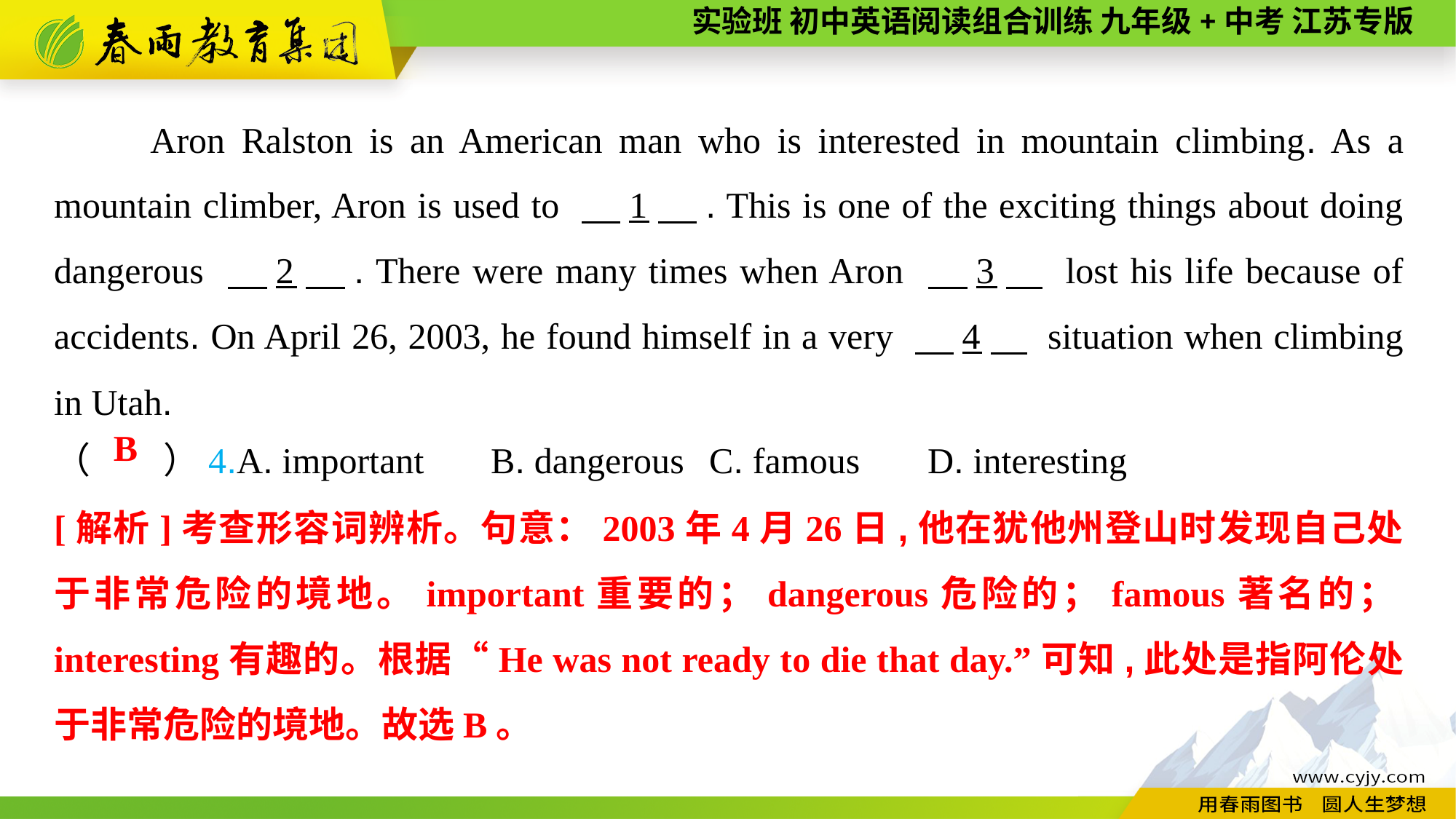

Aron Ralston is an American man who is interested in mountain climbing. As a mountain climber, Aron is used to 　1　. This is one of the exciting things about doing dangerous 　2　. There were many times when Aron 　3　 lost his life because of accidents. On April 26, 2003, he found himself in a very 　4　 situation when climbing in Utah.
（　　）4.A. important	B. dangerous	C. famous	D. interesting
B
[解析]考查形容词辨析。句意：2003年4月26日,他在犹他州登山时发现自己处于非常危险的境地。important重要的；dangerous危险的；famous著名的；interesting有趣的。根据“He was not ready to die that day.”可知,此处是指阿伦处于非常危险的境地。故选B。